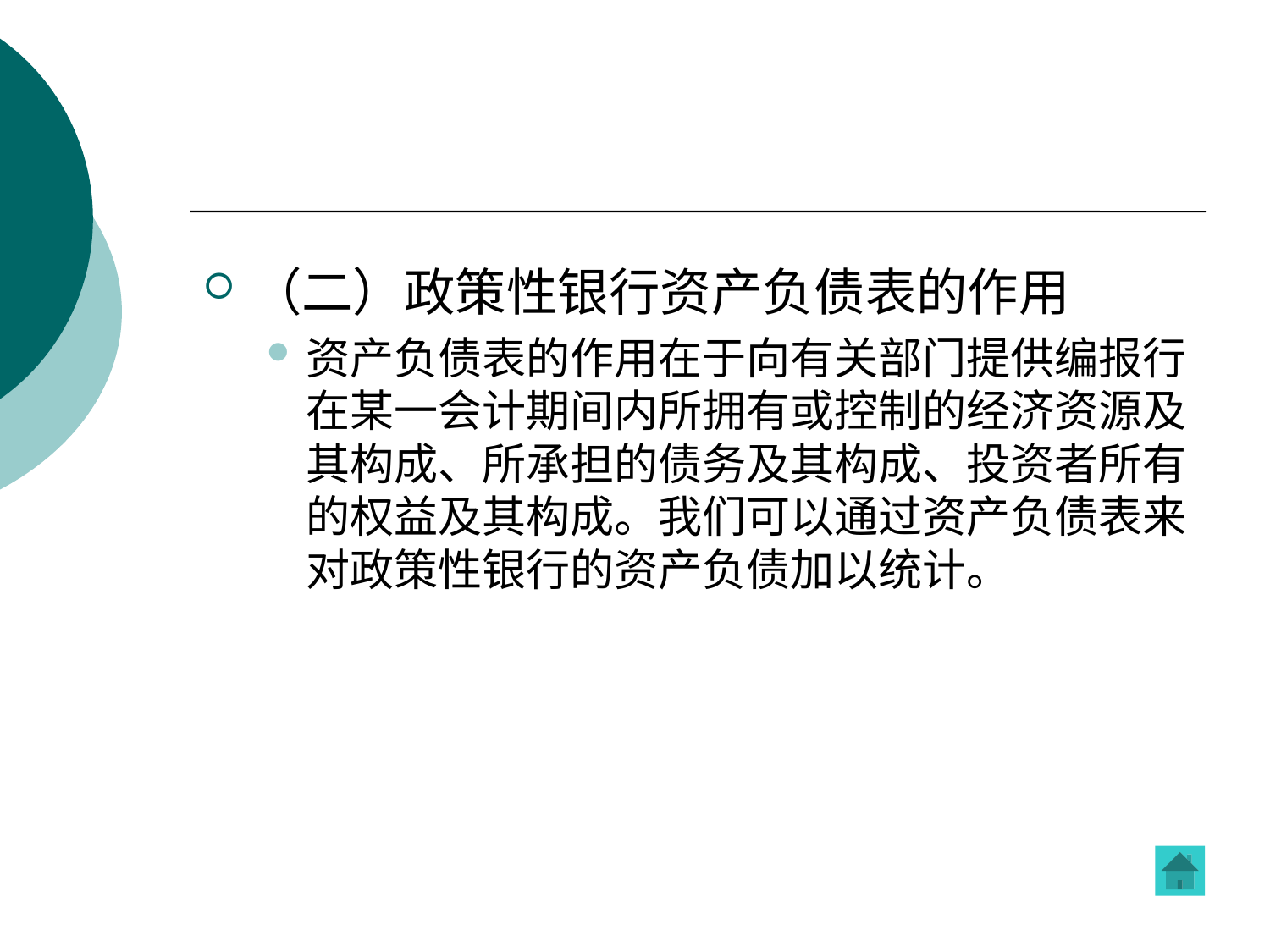

#
（二）政策性银行资产负债表的作用
资产负债表的作用在于向有关部门提供编报行在某一会计期间内所拥有或控制的经济资源及其构成、所承担的债务及其构成、投资者所有的权益及其构成。我们可以通过资产负债表来对政策性银行的资产负债加以统计。